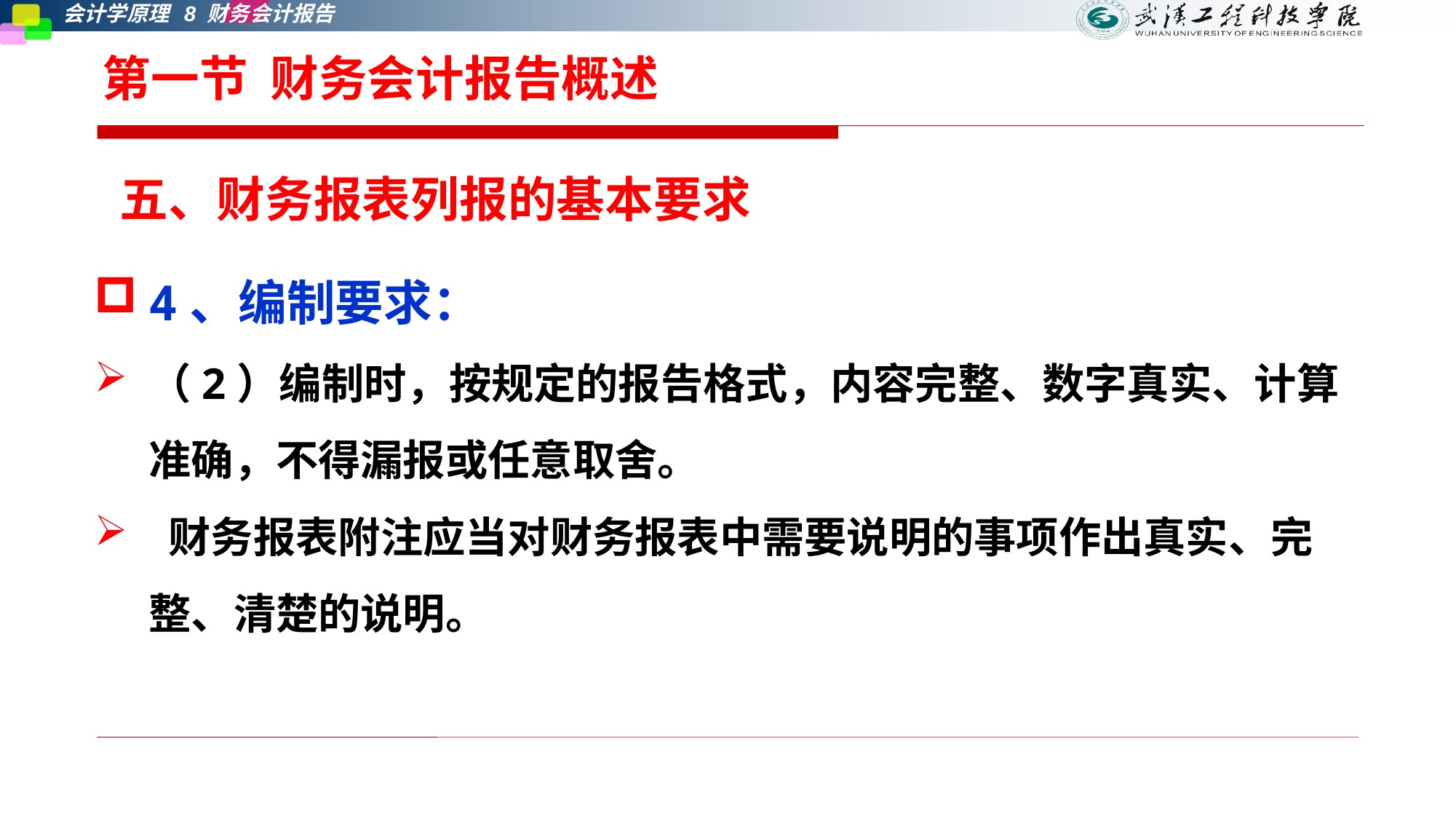

# 第一节  财务会计报告概述
五、财务报表列报的基本要求
4、编制要求：
（2）编制时，按规定的报告格式，内容完整、数字真实、计算准确，不得漏报或任意取舍。
 财务报表附注应当对财务报表中需要说明的事项作出真实、完整、清楚的说明。